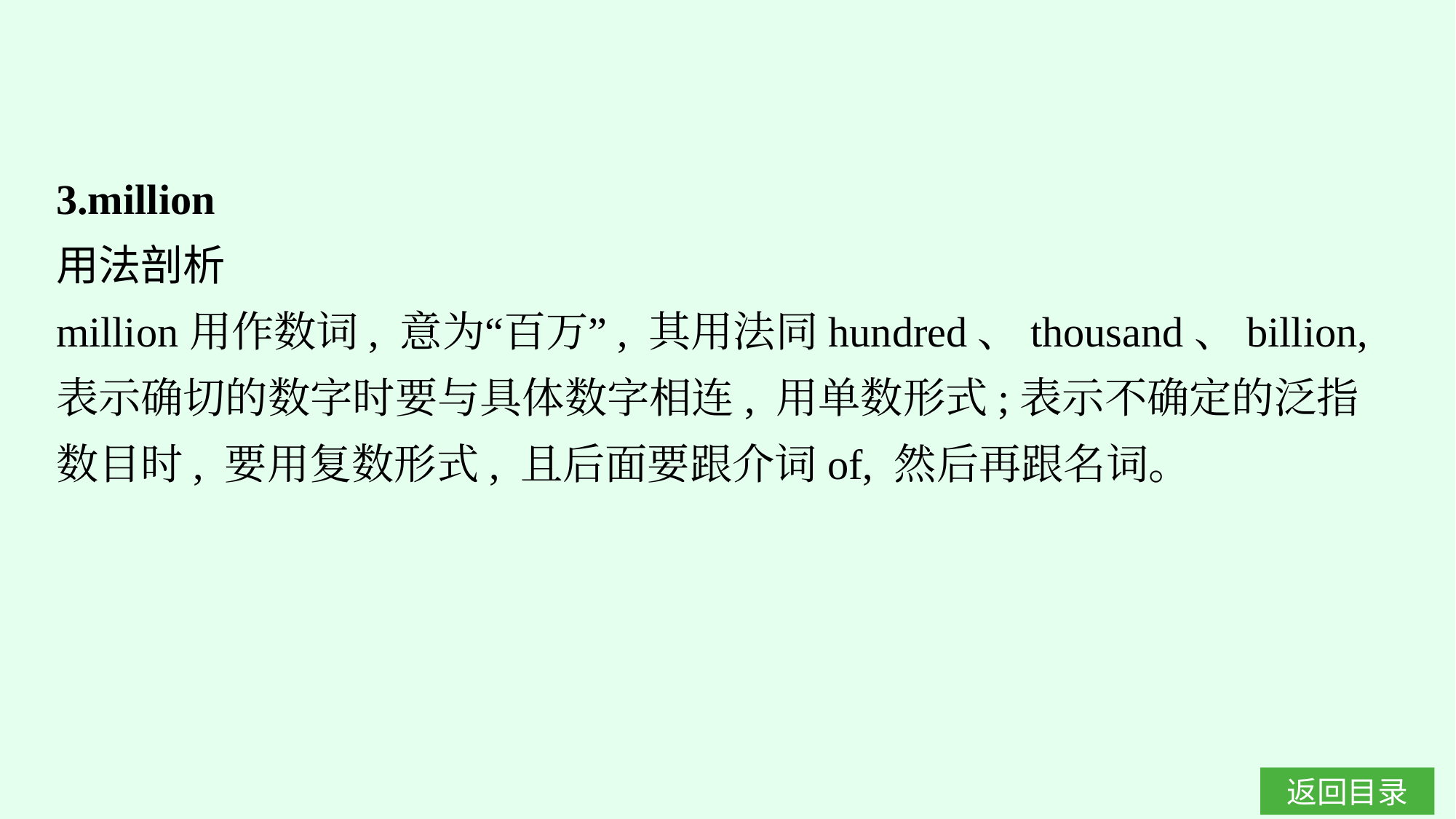

3.million
用法剖析
million用作数词, 意为“百万”, 其用法同hundred、thousand、billion, 表示确切的数字时要与具体数字相连, 用单数形式;表示不确定的泛指数目时, 要用复数形式, 且后面要跟介词of, 然后再跟名词。